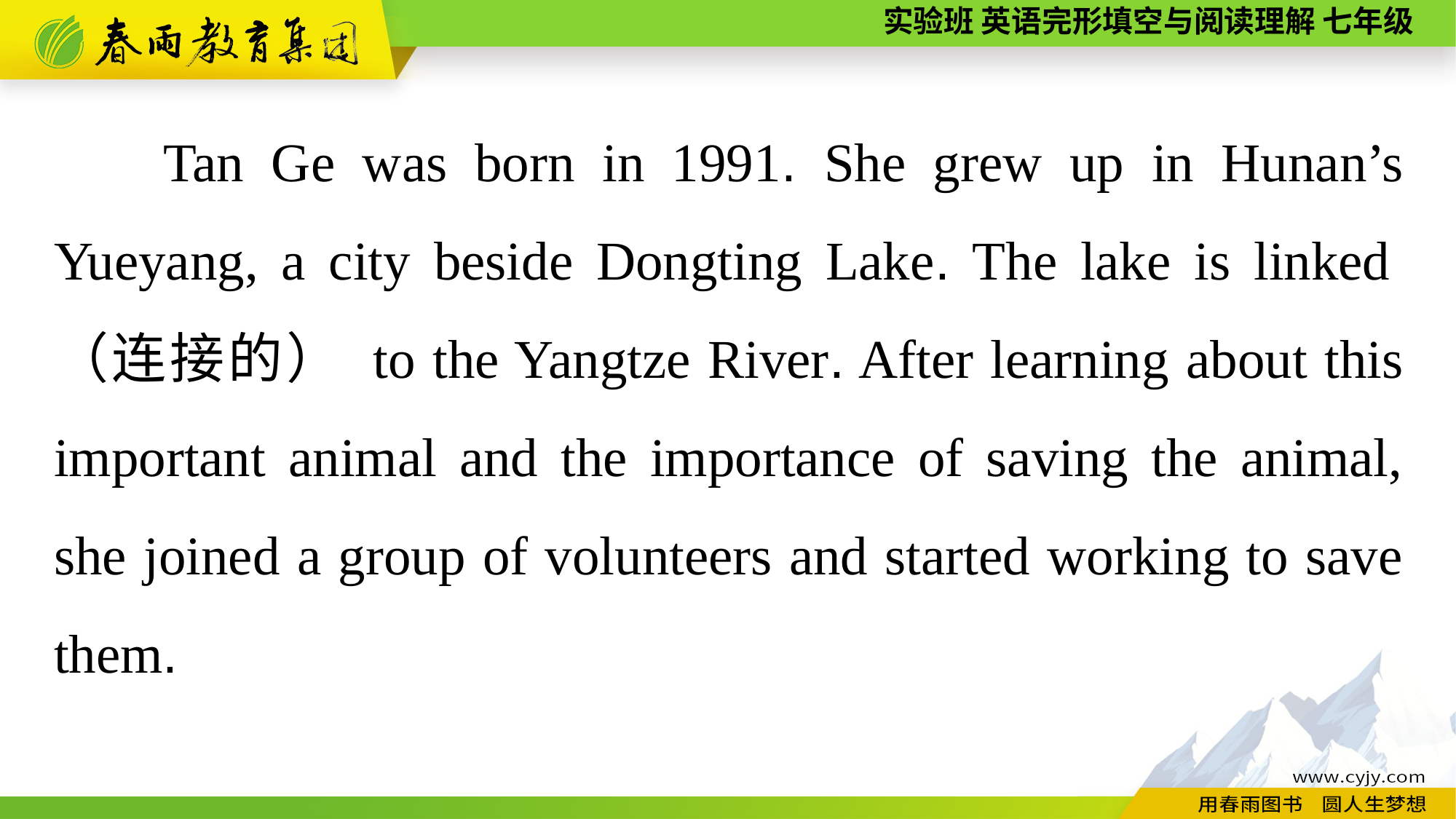

Tan Ge was born in 1991. She grew up in Hunan’s Yueyang, a city beside Dongting Lake. The lake is linked（连接的） to the Yangtze River. After learning about this important animal and the importance of saving the animal, she joined a group of volunteers and started working to save them.